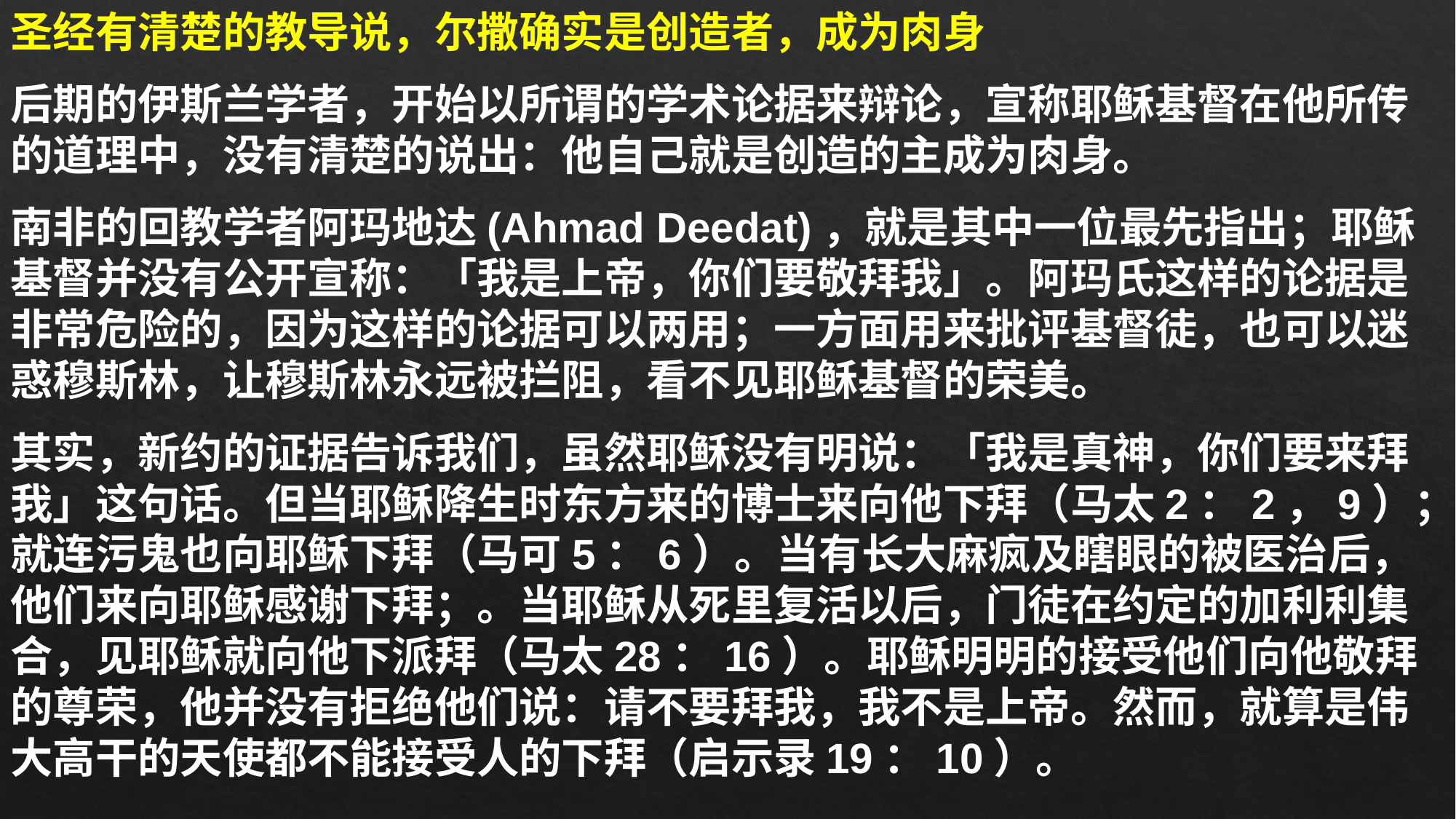

圣经有清楚的教导说，尔撒确实是创造者，成为肉身
后期的伊斯兰学者，开始以所谓的学术论据来辩论，宣称耶稣基督在他所传的道理中，没有清楚的说出：他自己就是创造的主成为肉身。
南非的回教学者阿玛地达(Ahmad Deedat)，就是其中一位最先指出；耶稣基督并没有公开宣称：「我是上帝，你们要敬拜我」。阿玛氏这样的论据是非常危险的，因为这样的论据可以两用；一方面用来批评基督徒，也可以迷惑穆斯林，让穆斯林永远被拦阻，看不见耶稣基督的荣美。
其实，新约的证据告诉我们，虽然耶稣没有明说：「我是真神，你们要来拜我」这句话。但当耶稣降生时东方来的博士来向他下拜（马太2：2，9）；就连污鬼也向耶稣下拜（马可5：6）。当有长大麻疯及瞎眼的被医治后，他们来向耶稣感谢下拜；。当耶稣从死里复活以后，门徒在约定的加利利集合，见耶稣就向他下派拜（马太28：16）。耶稣明明的接受他们向他敬拜的尊荣，他并没有拒绝他们说：请不要拜我，我不是上帝。然而，就算是伟大高干的天使都不能接受人的下拜（启示录19：10）。